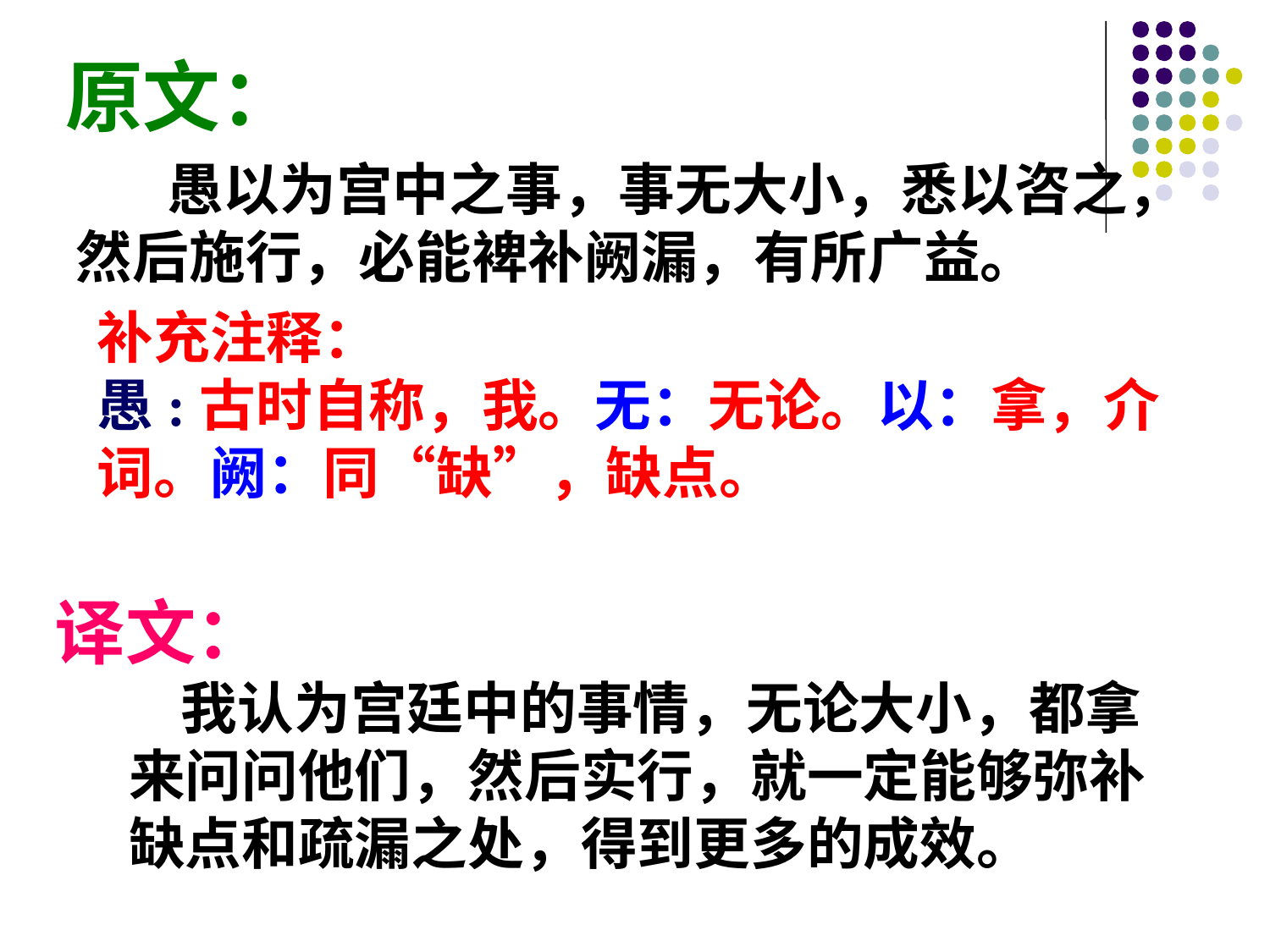

原文：
      愚以为宫中之事，事无大小，悉以咨之，然后施行，必能裨补阙漏，有所广益。
补充注释：
愚:古时自称，我。无：无论。以：拿，介词。阙：同“缺”，缺点。
译文：
   我认为宫廷中的事情，无论大小，都拿来问问他们，然后实行，就一定能够弥补缺点和疏漏之处，得到更多的成效。